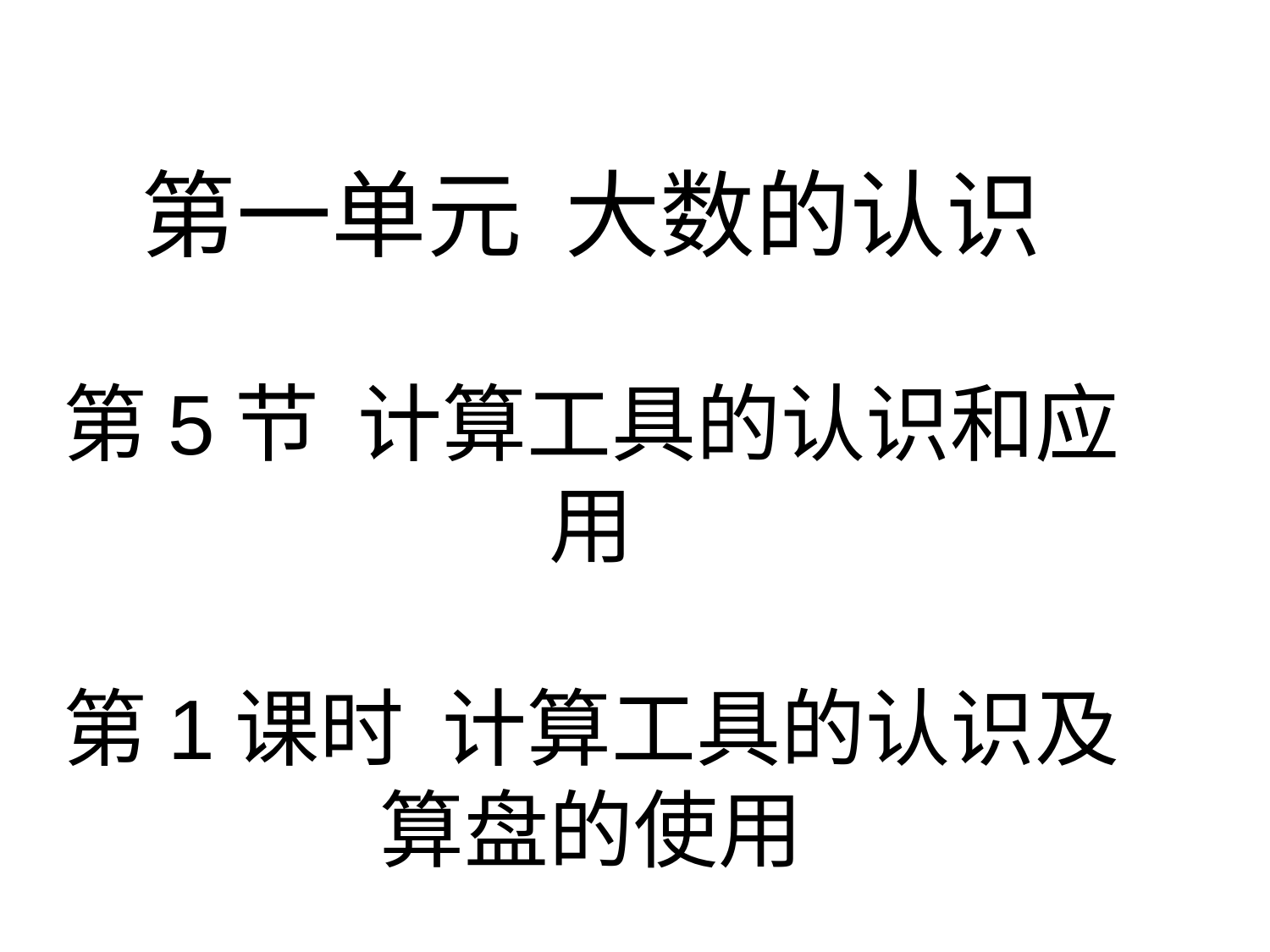

第一单元  大数的认识

第5节  计算工具的认识和应用

第1课时  计算工具的认识及算盘的使用